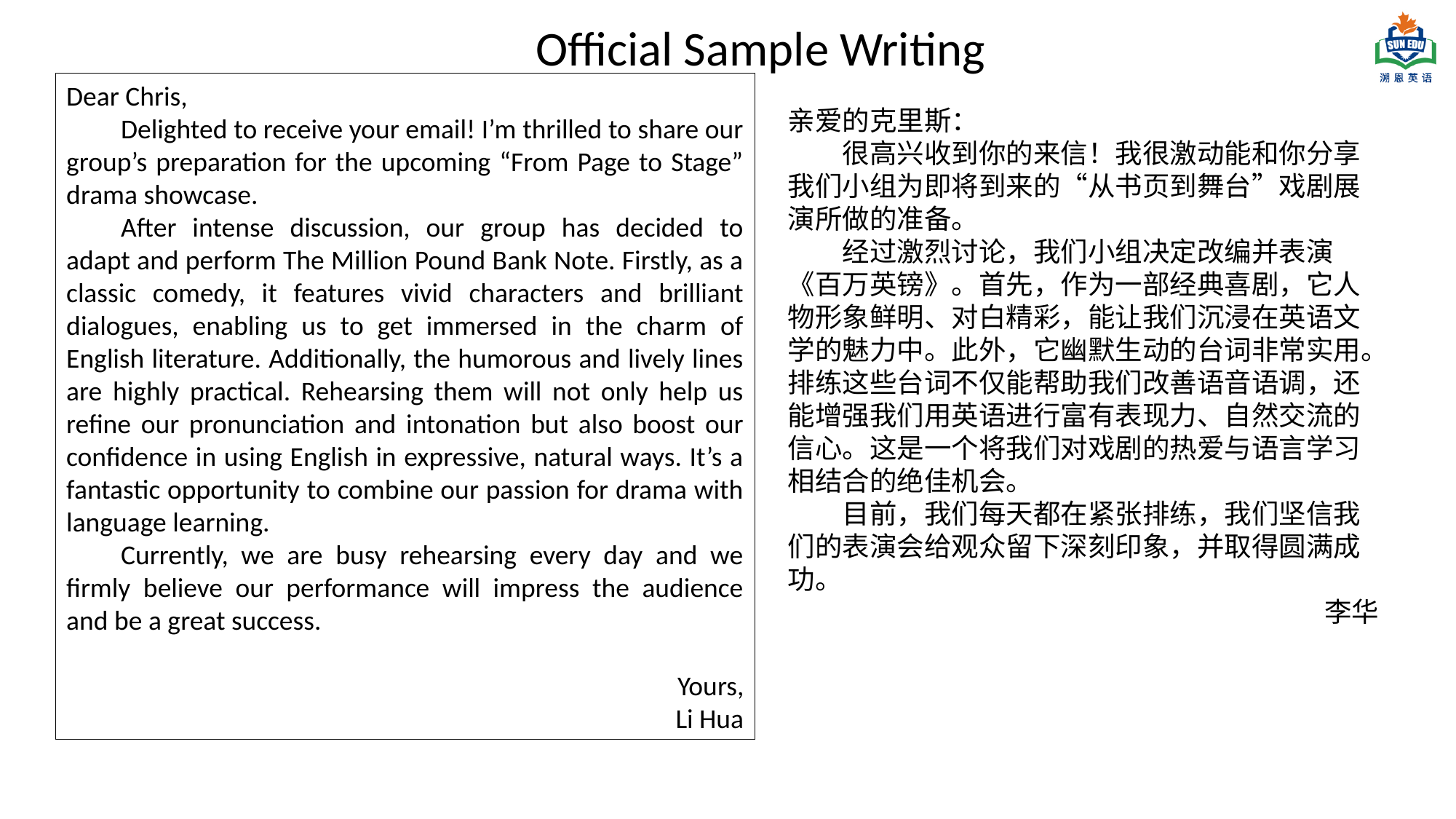

Official Sample Writing
Dear Chris,
Delighted to receive your email! I’m thrilled to share our group’s preparation for the upcoming “From Page to Stage” drama showcase.
After intense discussion, our group has decided to adapt and perform The Million Pound Bank Note. Firstly, as a classic comedy, it features vivid characters and brilliant dialogues, enabling us to get immersed in the charm of English literature. Additionally, the humorous and lively lines are highly practical. Rehearsing them will not only help us refine our pronunciation and intonation but also boost our confidence in using English in expressive, natural ways. It’s a fantastic opportunity to combine our passion for drama with language learning.
Currently, we are busy rehearsing every day and we firmly believe our performance will impress the audience and be a great success.

Yours,
Li Hua
亲爱的克里斯：
很高兴收到你的来信！我很激动能和你分享我们小组为即将到来的“从书页到舞台”戏剧展演所做的准备。
经过激烈讨论，我们小组决定改编并表演《百万英镑》。首先，作为一部经典喜剧，它人物形象鲜明、对白精彩，能让我们沉浸在英语文学的魅力中。此外，它幽默生动的台词非常实用。排练这些台词不仅能帮助我们改善语音语调，还能增强我们用英语进行富有表现力、自然交流的信心。这是一个将我们对戏剧的热爱与语言学习相结合的绝佳机会。
目前，我们每天都在紧张排练，我们坚信我们的表演会给观众留下深刻印象，并取得圆满成功。
李华